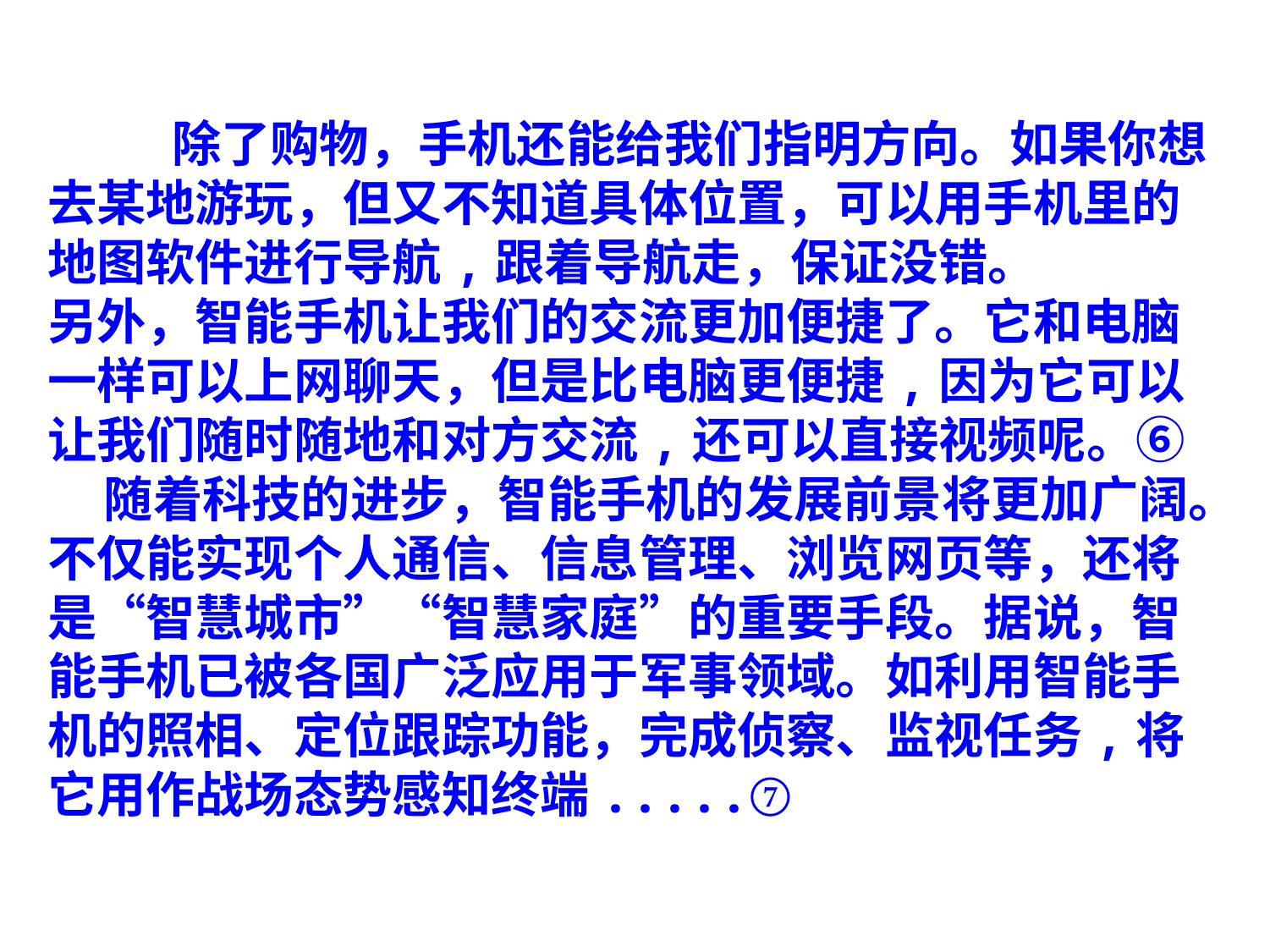

除了购物，手机还能给我们指明方向。如果你想去某地游玩，但又不知道具体位置，可以用手机里的地图软件进行导航,跟着导航走，保证没错。
另外，智能手机让我们的交流更加便捷了。它和电脑一样可以上网聊天，但是比电脑更便捷,因为它可以让我们随时随地和对方交流,还可以直接视频呢。⑥
    随着科技的进步，智能手机的发展前景将更加广阔。不仅能实现个人通信、信息管理、浏览网页等，还将是“智慧城市”“智慧家庭”的重要手段。据说，智能手机已被各国广泛应用于军事领域。如利用智能手机的照相、定位跟踪功能，完成侦察、监视任务,将它用作战场态势感知终端.....⑦